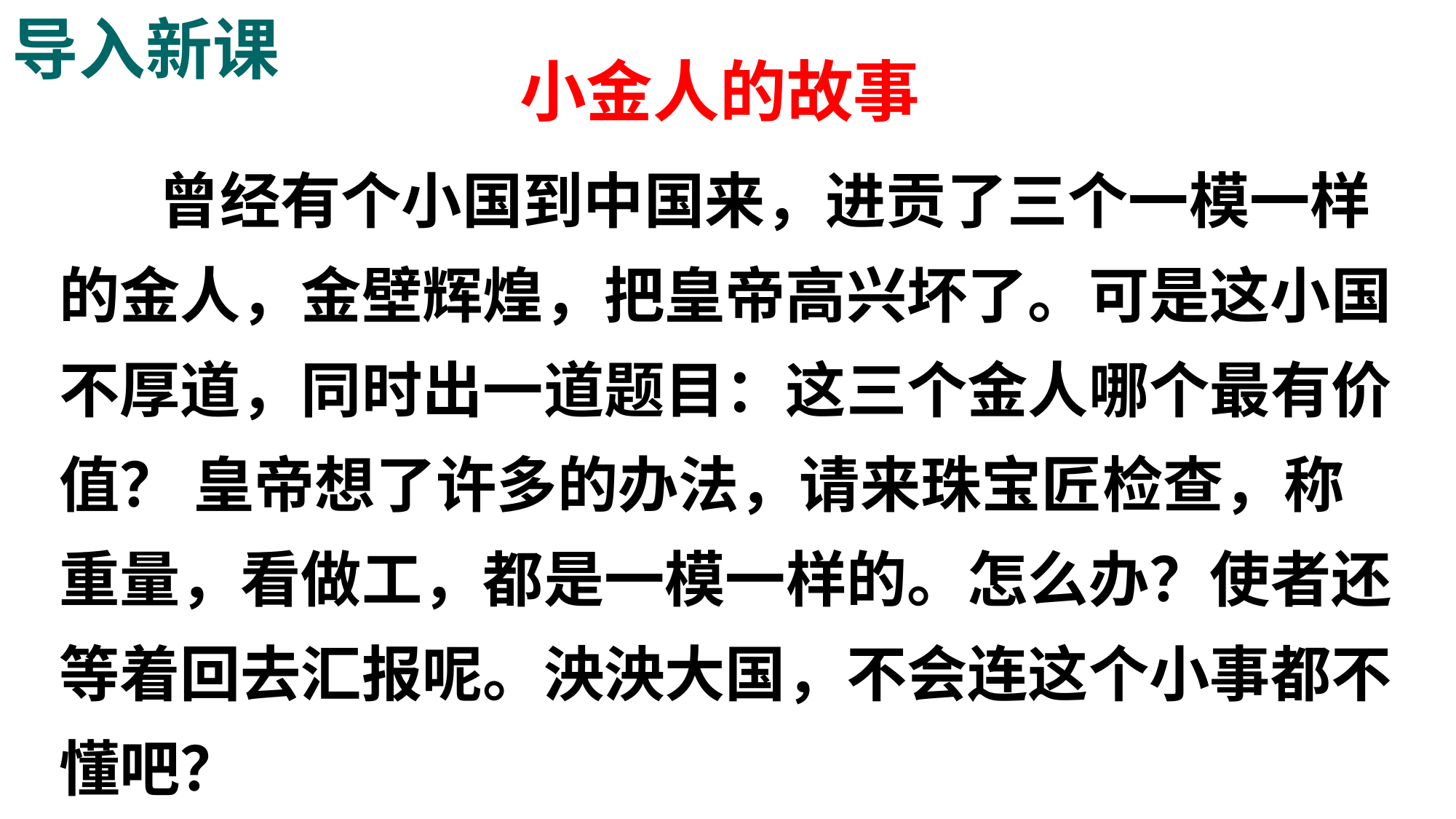

导入新课
小金人的故事
       曾经有个小国到中国来，进贡了三个一模一样的金人，金壁辉煌，把皇帝高兴坏了。可是这小国不厚道，同时出一道题目：这三个金人哪个最有价值？ 皇帝想了许多的办法，请来珠宝匠检查，称重量，看做工，都是一模一样的。怎么办？使者还等着回去汇报呢。泱泱大国，不会连这个小事都不懂吧？